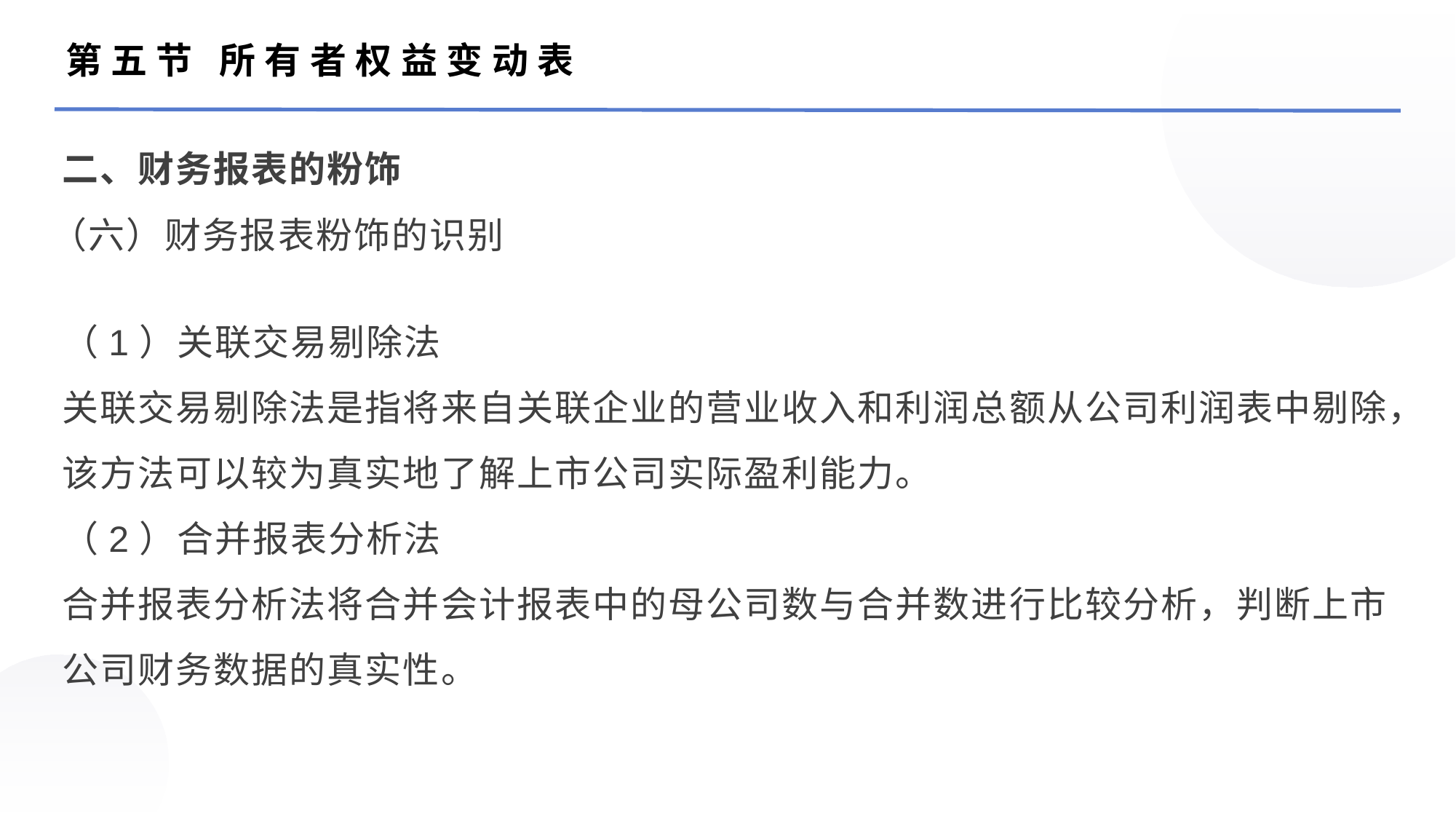

第五节 所有者权益变动表
二、财务报表的粉饰
（六）财务报表粉饰的识别

（1）关联交易剔除法
关联交易剔除法是指将来自关联企业的营业收入和利润总额从公司利润表中剔除，该方法可以较为真实地了解上市公司实际盈利能力。
（2）合并报表分析法
合并报表分析法将合并会计报表中的母公司数与合并数进行比较分析，判断上市公司财务数据的真实性。

46